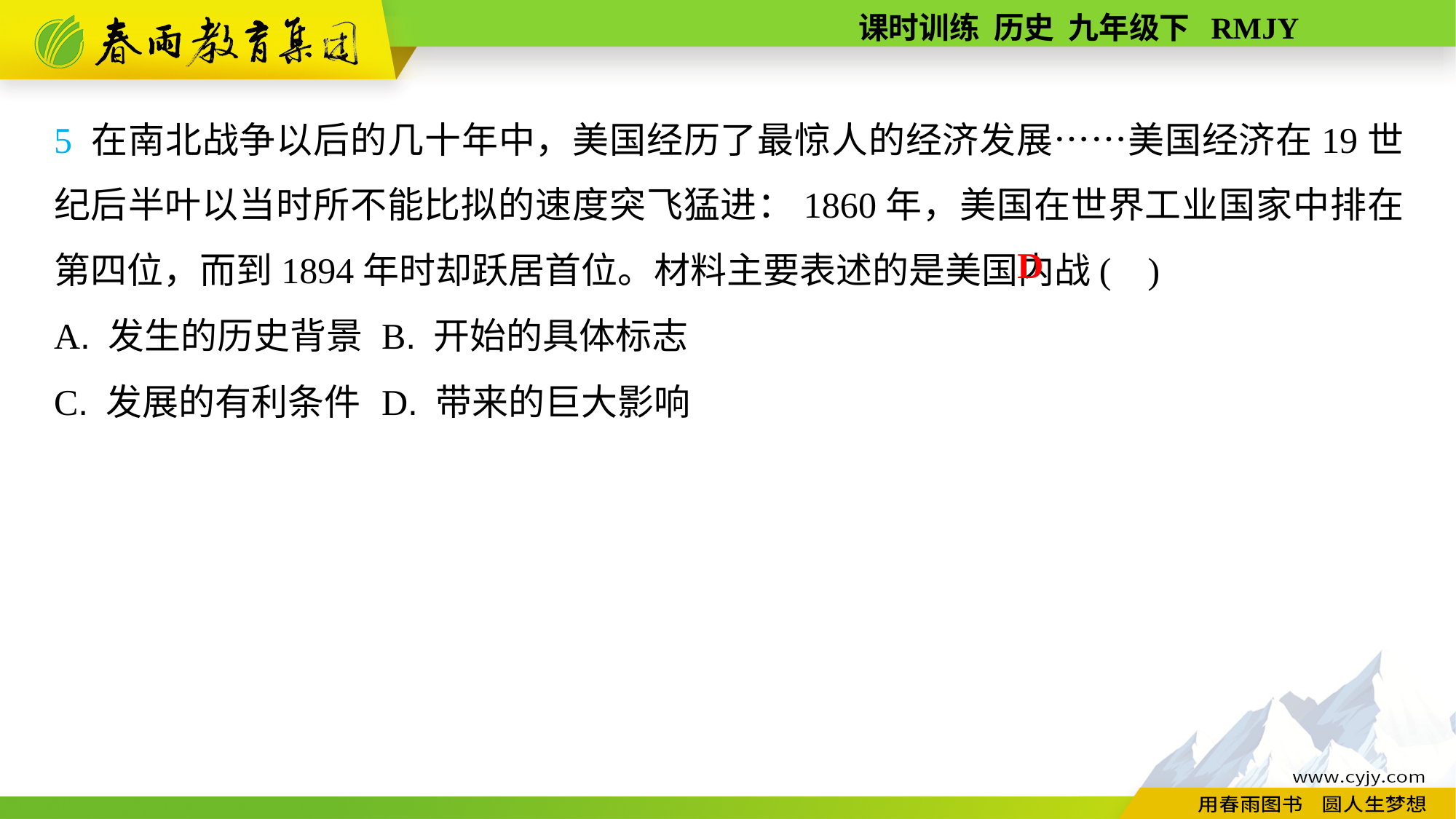

5 在南北战争以后的几十年中，美国经历了最惊人的经济发展……美国经济在19世纪后半叶以当时所不能比拟的速度突飞猛进：1860年，美国在世界工业国家中排在第四位，而到1894年时却跃居首位。材料主要表述的是美国内战(    )
A. 发生的历史背景	B. 开始的具体标志
C. 发展的有利条件	D. 带来的巨大影响
D